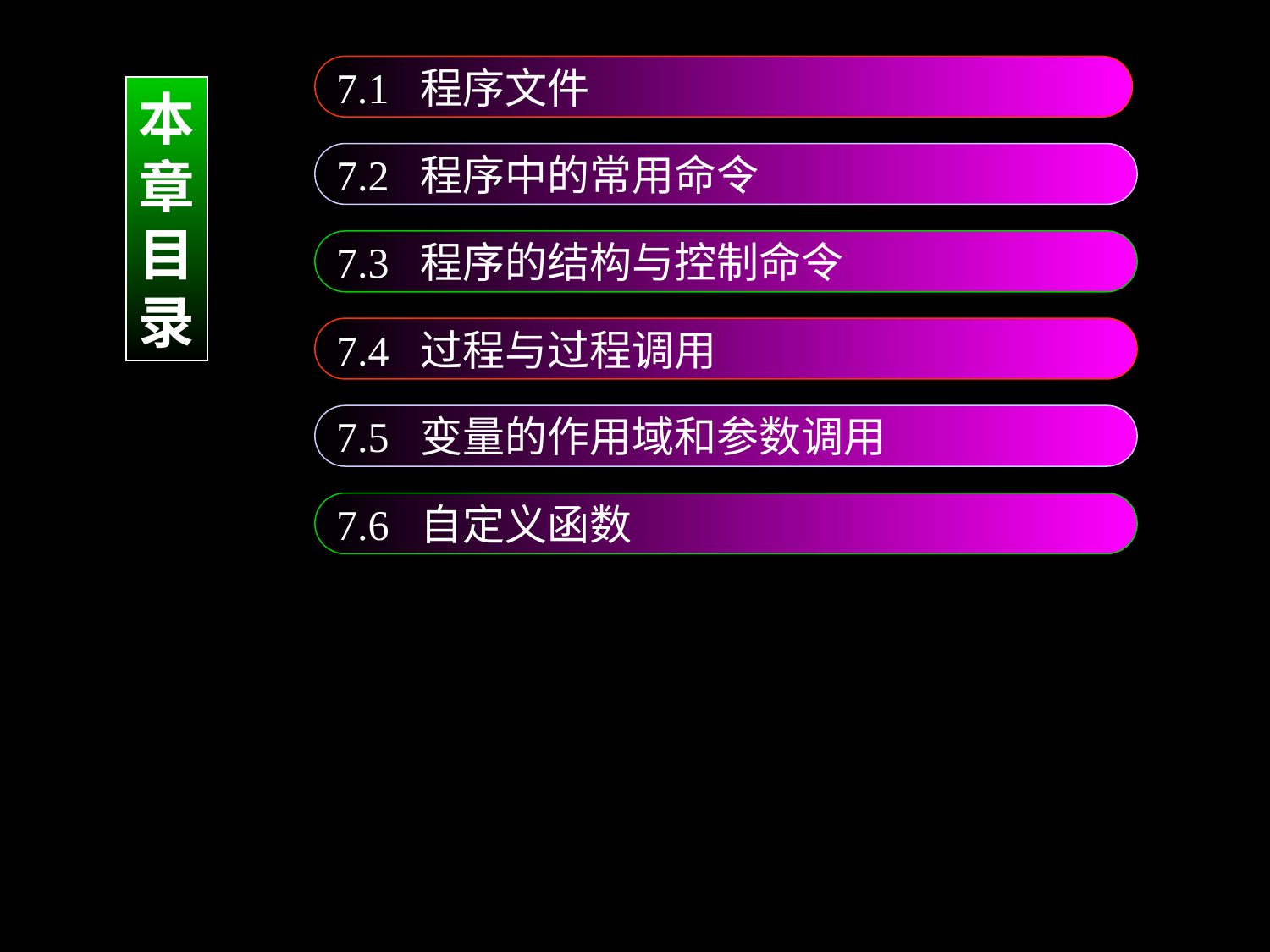

7.1  程序文件
本
章
目
录
7.2  程序中的常用命令
7.3  程序的结构与控制命令
7.4  过程与过程调用
7.5  变量的作用域和参数调用
7.6  自定义函数